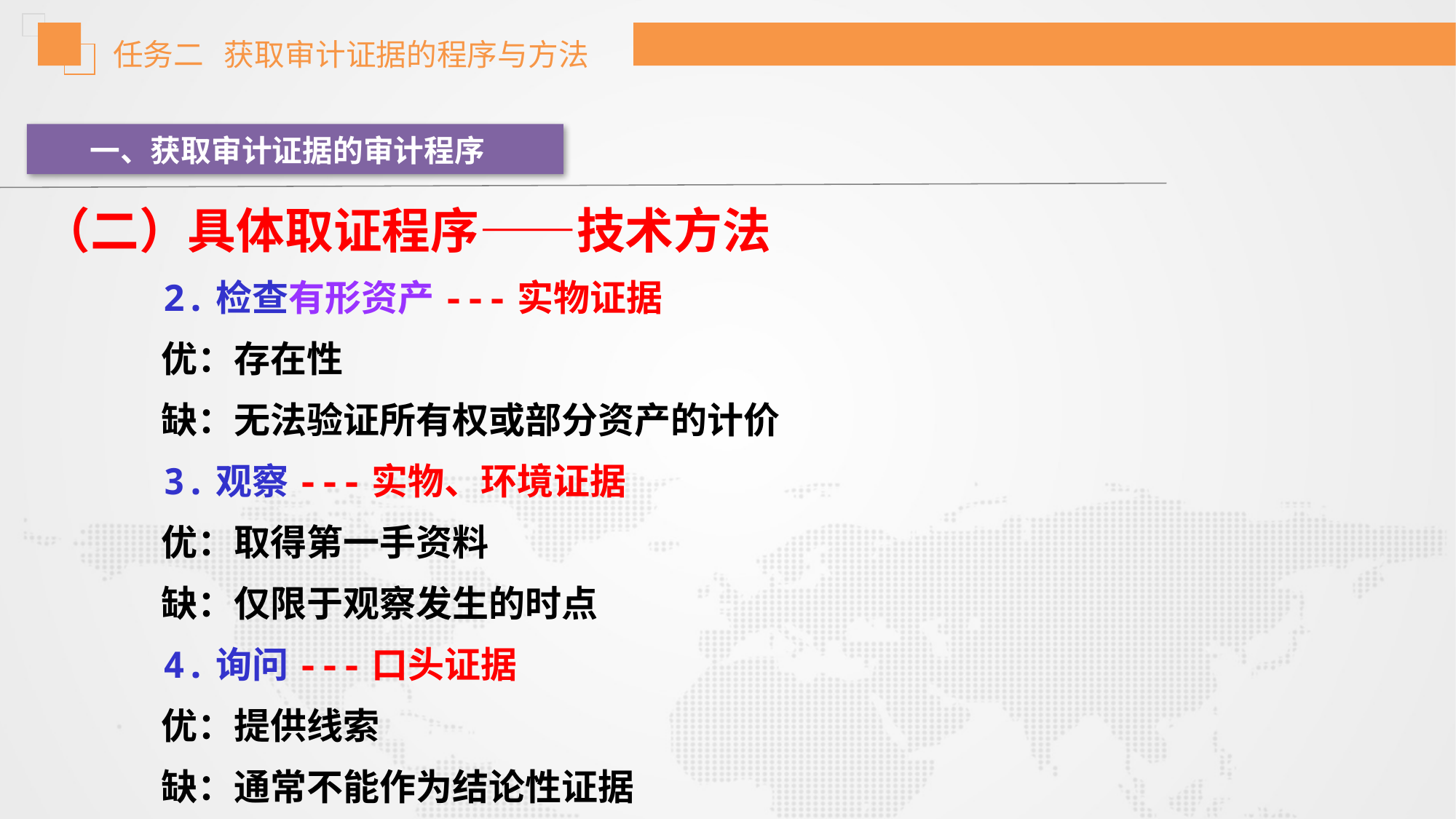

任务二   获取审计证据的程序与方法

一、获取审计证据的审计程序

（二）具体取证程序——技术方法
  2.检查有形资产---实物证据
    优：存在性
    缺：无法验证所有权或部分资产的计价
  3.观察---实物、环境证据
    优：取得第一手资料
    缺：仅限于观察发生的时点
  4.询问---口头证据
    优：提供线索
    缺：通常不能作为结论性证据